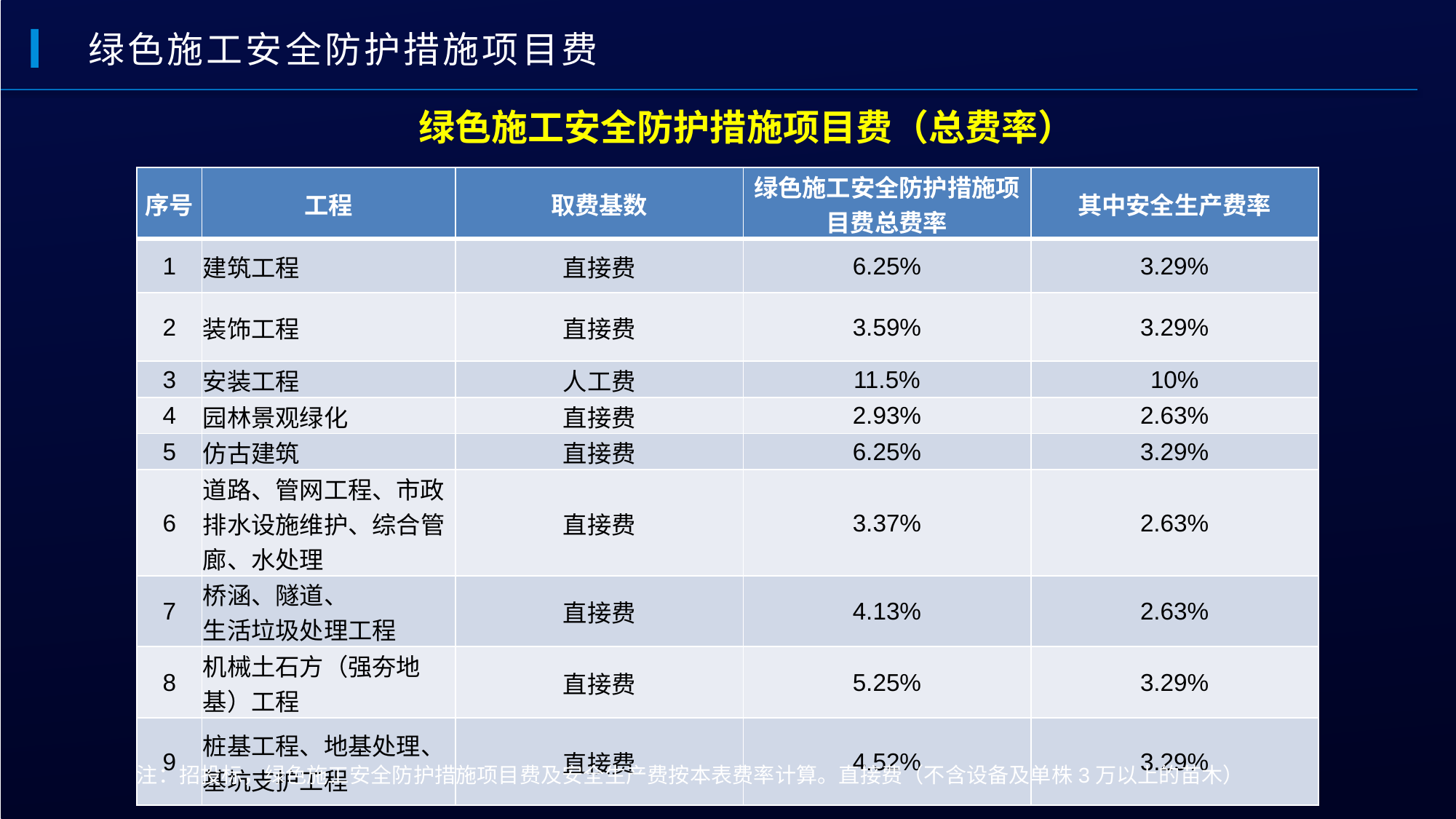

绿色施工安全防护措施项目费
绿色施工安全防护措施项目费（总费率）
| 序号 | 工程 | 取费基数 | 绿色施工安全防护措施项目费总费率 | 其中安全生产费率 |
| --- | --- | --- | --- | --- |
| 1 | 建筑工程 | 直接费 | 6.25% | 3.29% |
| 2 | 装饰工程 | 直接费 | 3.59% | 3.29% |
| 3 | 安装工程 | 人工费 | 11.5% | 10% |
| 4 | 园林景观绿化 | 直接费 | 2.93% | 2.63% |
| 5 | 仿古建筑 | 直接费 | 6.25% | 3.29% |
| 6 | 道路、管网工程、市政排水设施维护、综合管廊、水处理 | 直接费 | 3.37% | 2.63% |
| 7 | 桥涵、隧道、 生活垃圾处理工程 | 直接费 | 4.13% | 2.63% |
| 8 | 机械土石方（强夯地基）工程 | 直接费 | 5.25% | 3.29% |
| 9 | 桩基工程、地基处理、基坑支护工程 | 直接费 | 4.52% | 3.29% |
注：招投标，绿色施工安全防护措施项目费及安全生产费按本表费率计算。直接费（不含设备及单株3万以上的苗木）